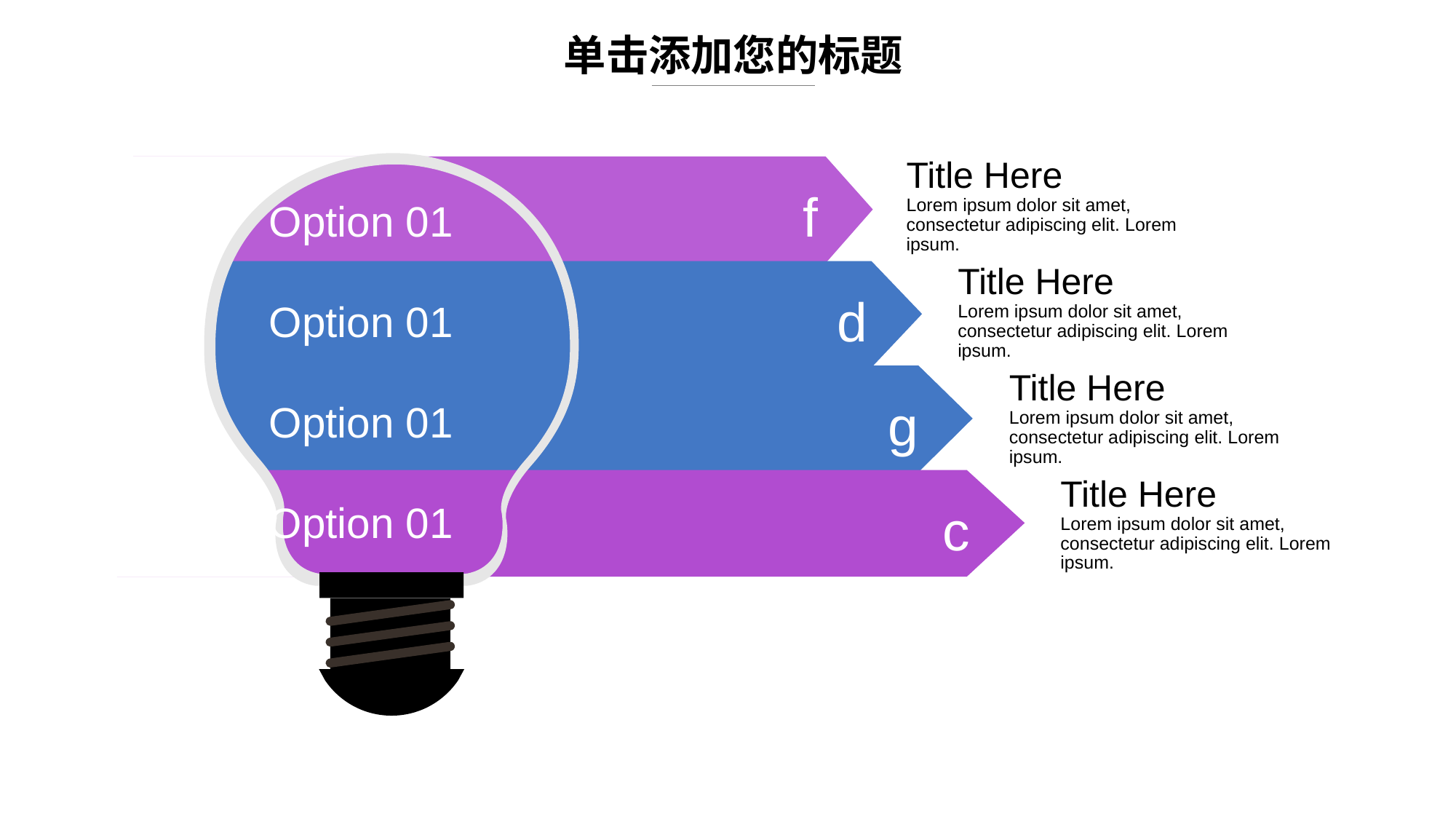

单击添加您的标题
Title Here
Lorem ipsum dolor sit amet, consectetur adipiscing elit. Lorem ipsum.

f
Option 01
Title Here
Lorem ipsum dolor sit amet, consectetur adipiscing elit. Lorem ipsum.

d
Option 01
Title Here
Lorem ipsum dolor sit amet, consectetur adipiscing elit. Lorem ipsum.

g
Option 01
Title Here
Lorem ipsum dolor sit amet, consectetur adipiscing elit. Lorem ipsum.

c
Option 01